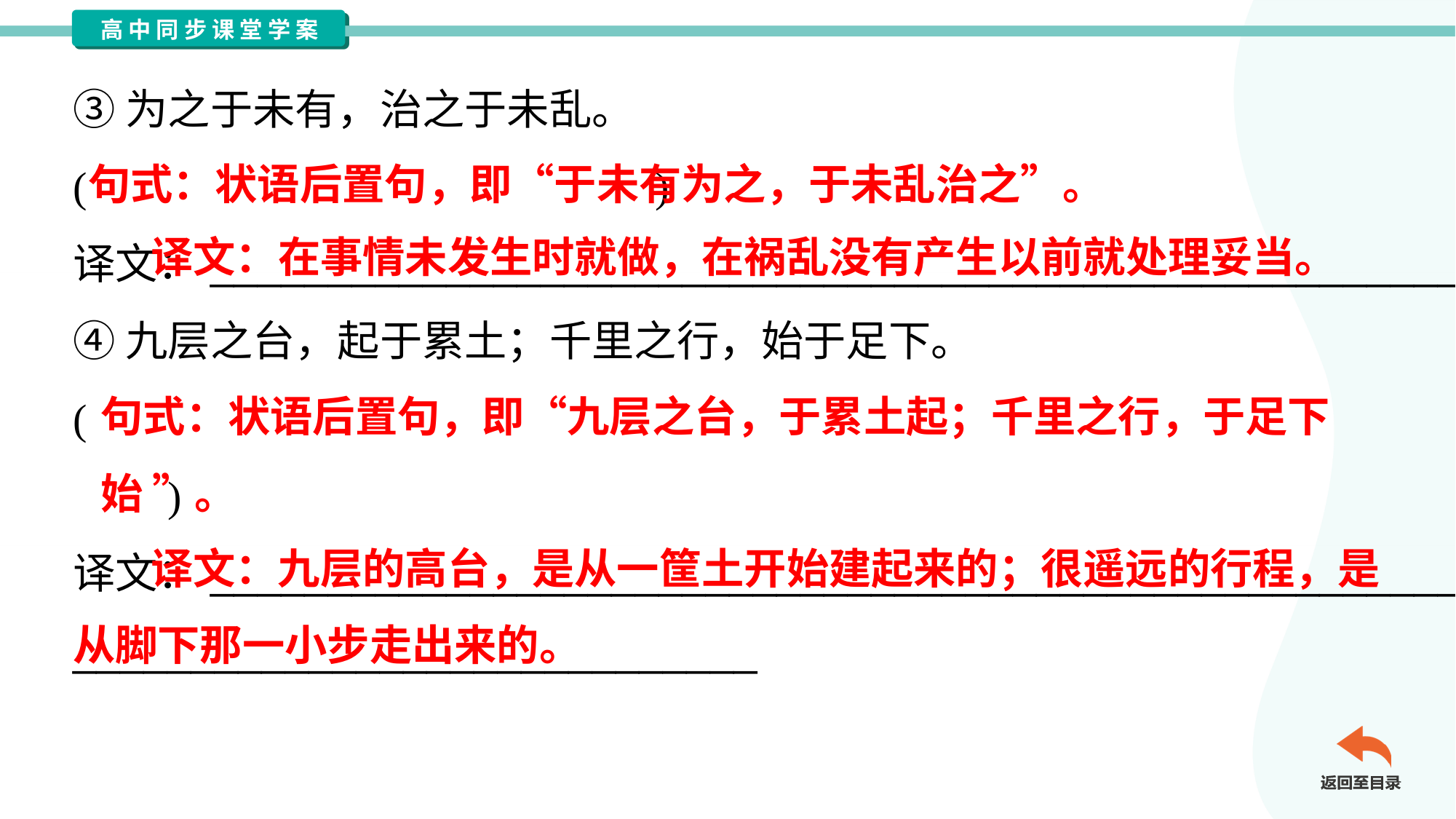

③为之于未有，治之于未乱。
(                                                )
译文：_______________________________________________________
④九层之台，起于累土；千里之行，始于足下。
(
        )
译文：_______________________________________________________
_____________________________
句式：状语后置句，即“于未有为之，于未乱治之”。
       译文：在事情未发生时就做，在祸乱没有产生以前就处理妥当。
句式：状语后置句，即“九层之台，于累土起；千里之行，于足下
始 ”。
       译文：九层的高台，是从一筐土开始建起来的；很遥远的行程，是从脚下那一小步走出来的。